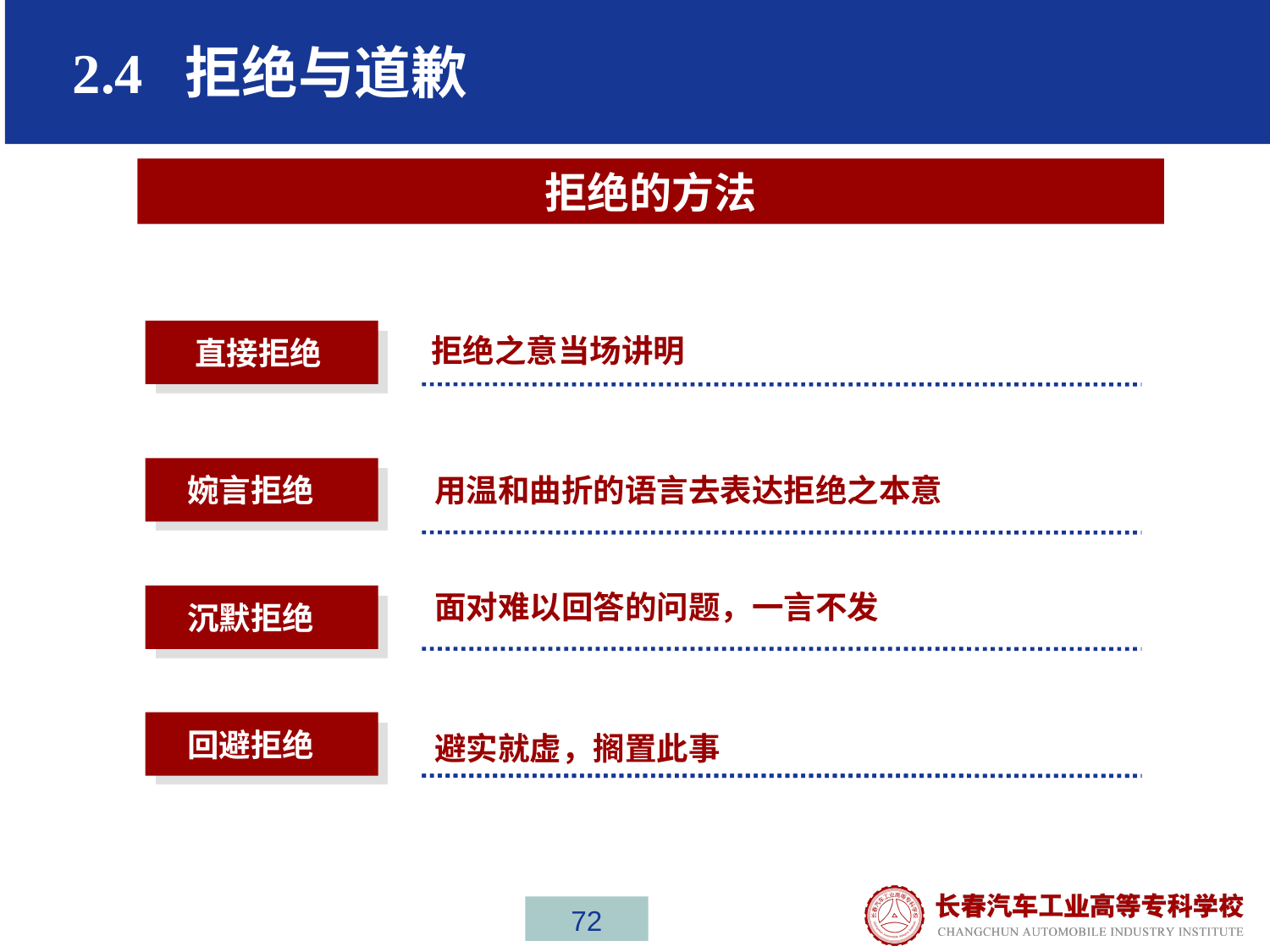

# 2.4  拒绝与道歉
拒绝的方法
直接拒绝
拒绝之意当场讲明

婉言拒绝
用温和曲折的语言去表达拒绝之本意

面对难以回答的问题，一言不发
沉默拒绝

回避拒绝
避实就虚，搁置此事

72